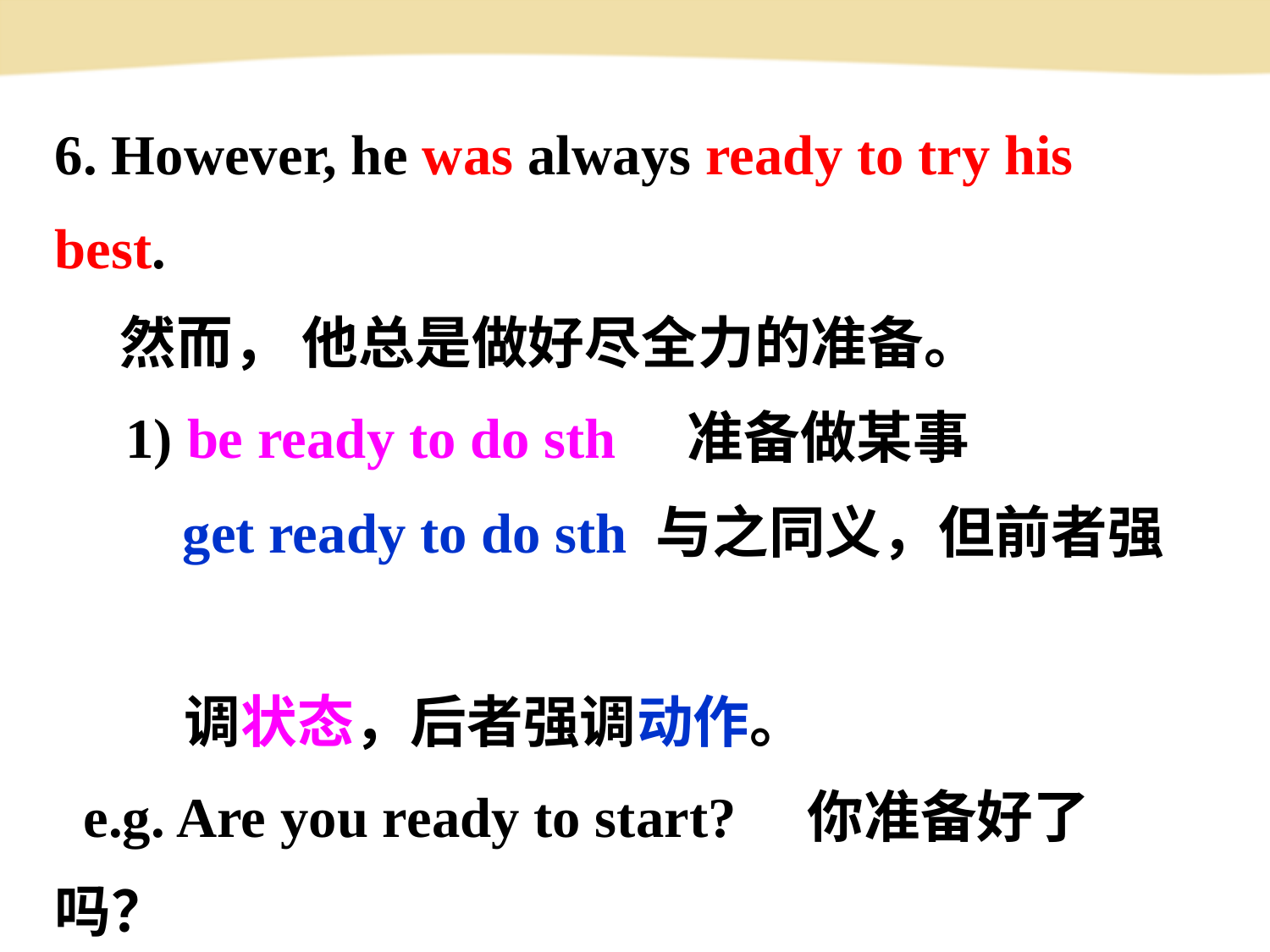

6. However, he was always ready to try his best.
    然而， 他总是做好尽全力的准备。
     1) be ready to do sth    准备做某事
         get ready to do sth 与之同义，但前者强
         调状态，后者强调动作。
  e.g. Are you ready to start?    你准备好了吗？
         Please get ready to start.
          请作好开始的准备。